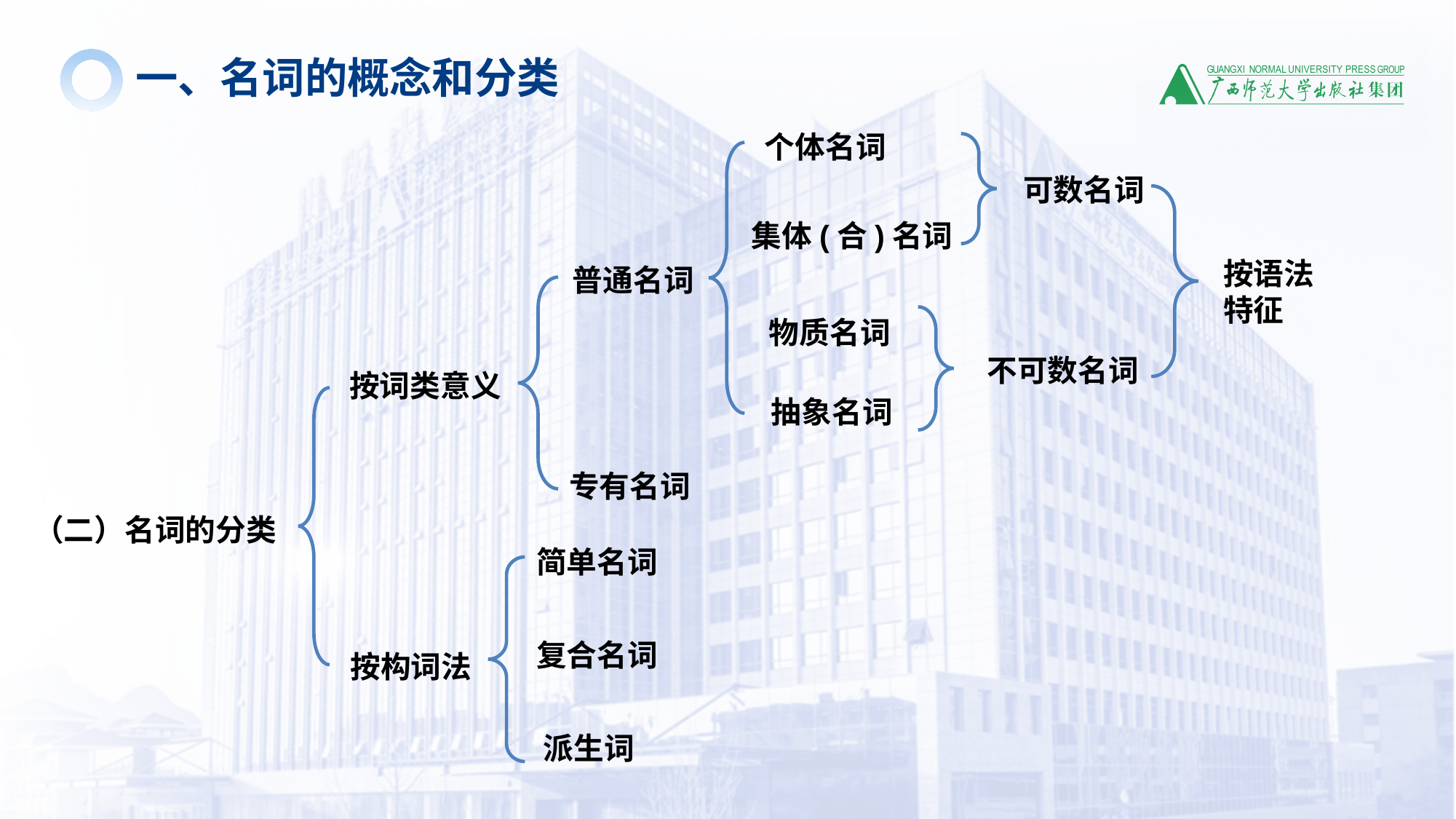

一、名词的概念和分类

个体名词

可数名词

集体(合)名词
按语法
特征
普通名词

物质名词
不可数名词
按词类意义

抽象名词
专有名词
（二）名词的分类
简单名词

复合名词
按构词法
派生词